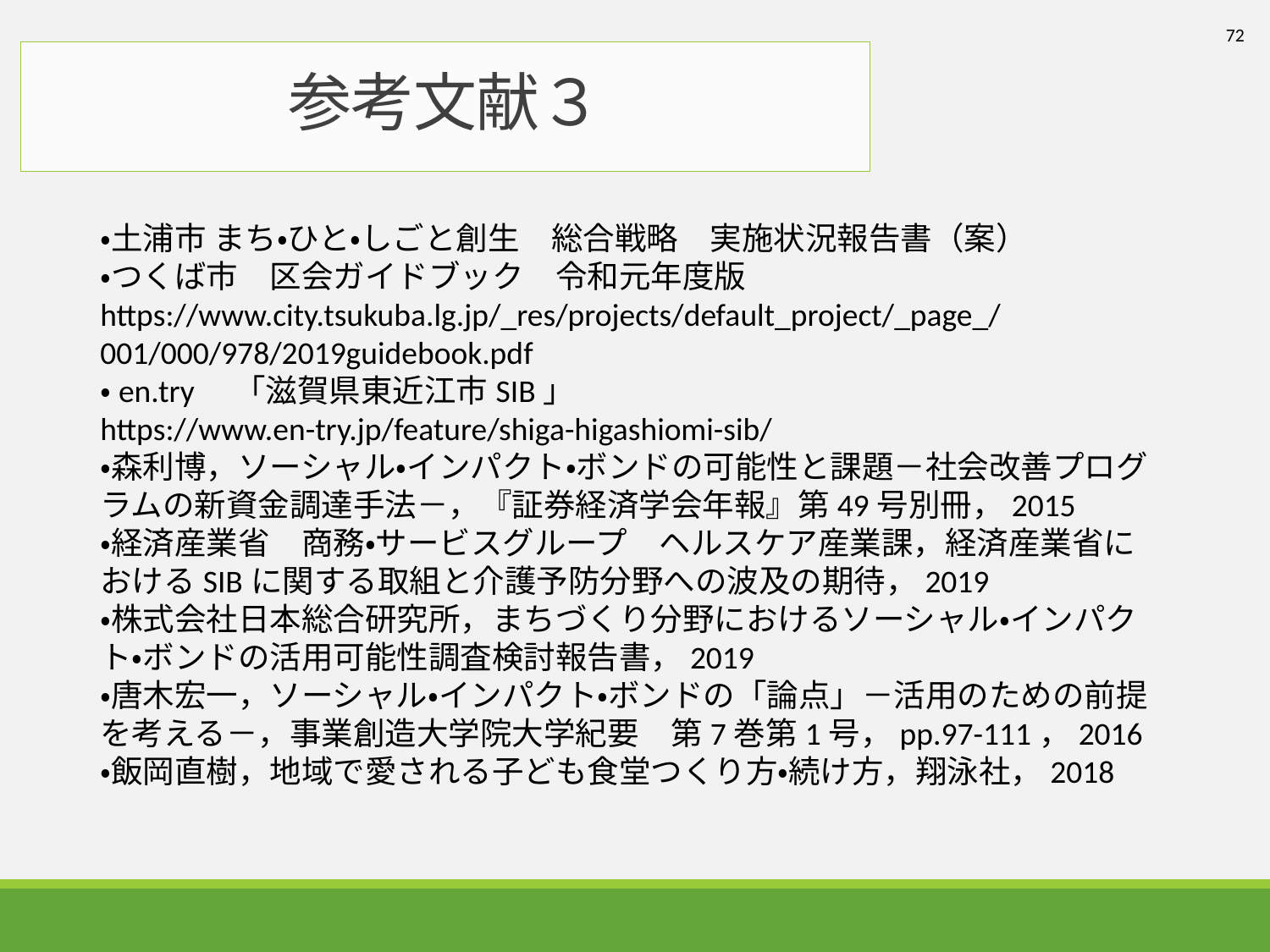

72
参考文献３
・土浦市 まち・ひと・しごと創生　総合戦略　実施状況報告書（案）
・つくば市　区会ガイドブック　令和元年度版
https://www.city.tsukuba.lg.jp/_res/projects/default_project/_page_/001/000/978/2019guidebook.pdf
・en.try　「滋賀県東近江市SIB」
https://www.en-try.jp/feature/shiga-higashiomi-sib/
・森利博，ソーシャル・インパクト・ボンドの可能性と課題－社会改善プログラムの新資金調達手法－，『証券経済学会年報』第49号別冊，2015
・経済産業省　商務・サービスグループ　ヘルスケア産業課，経済産業省におけるSIBに関する取組と介護予防分野への波及の期待，2019
・株式会社日本総合研究所，まちづくり分野におけるソーシャル・インパクト・ボンドの活用可能性調査検討報告書，2019
・唐木宏一，ソーシャル・インパクト・ボンドの「論点」－活用のための前提を考える－，事業創造大学院大学紀要　第7巻第1号，pp.97-111，2016
・飯岡直樹，地域で愛される子ども食堂つくり方・続け方，翔泳社，2018